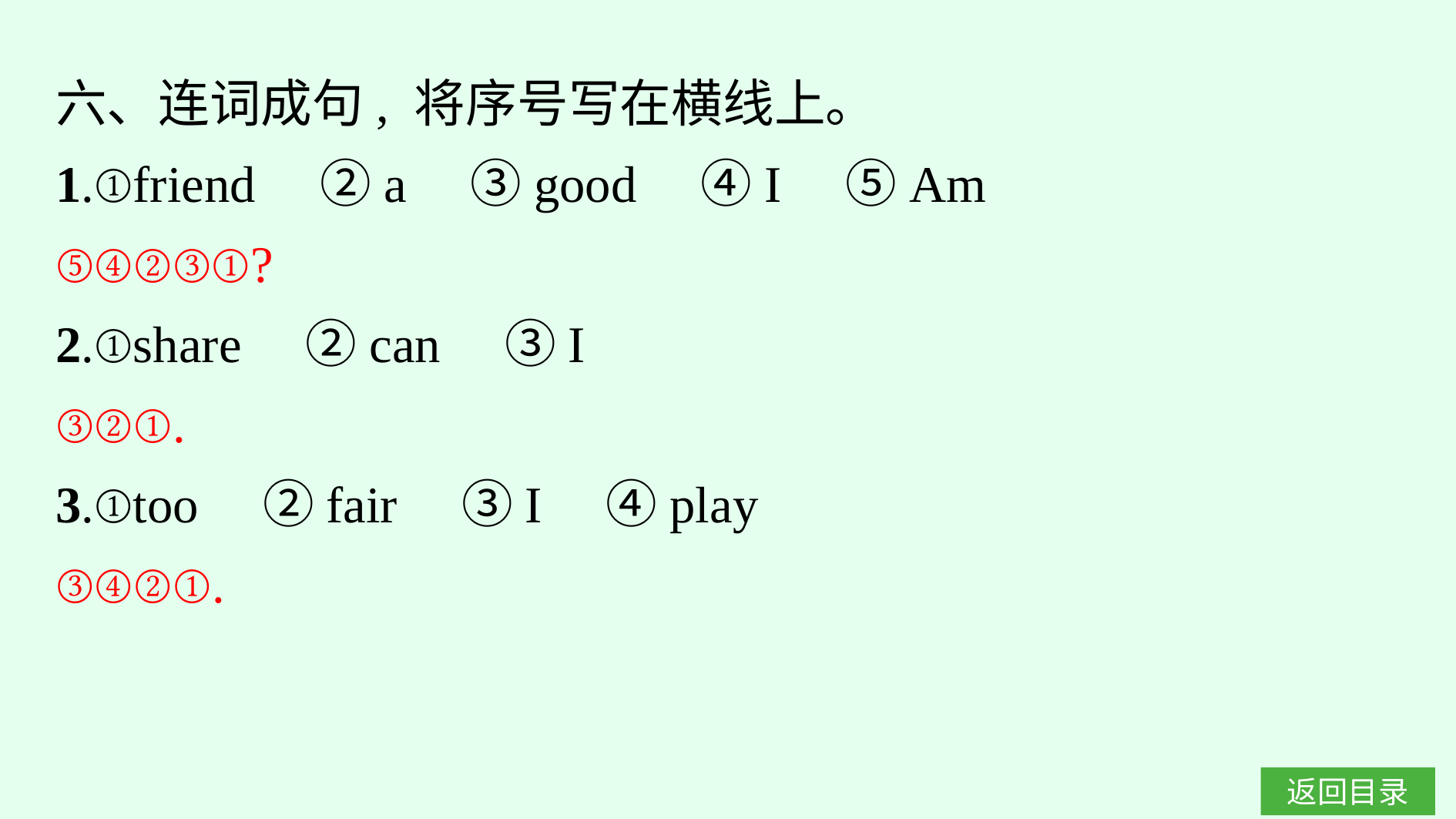

六、连词成句, 将序号写在横线上。
1.①friend　②a　③good　④I　⑤Am
⑤④②③①?
2.①share　②can　③I
③②①.
3.①too　②fair　③I　④play
③④②①.